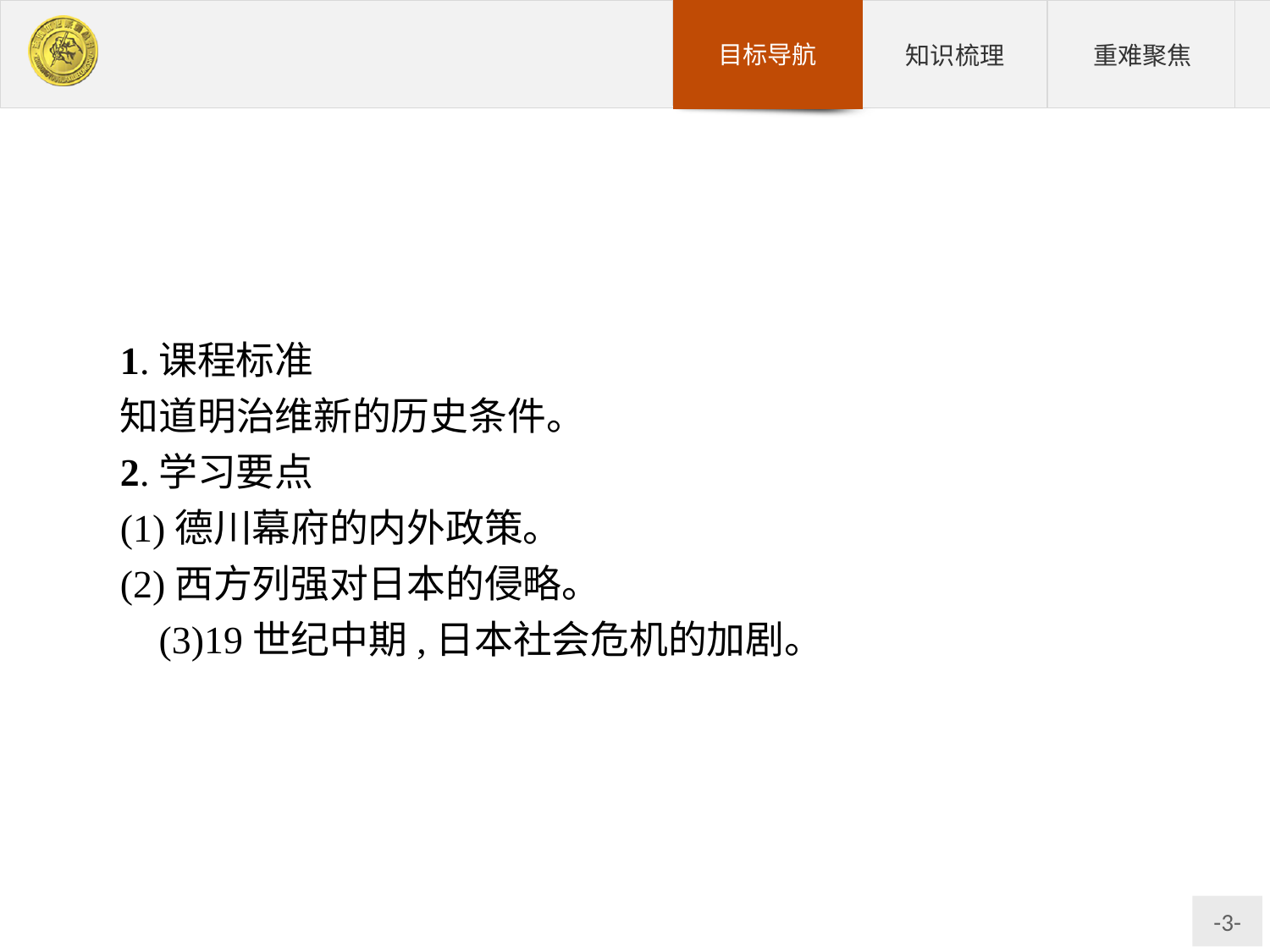

1.课程标准
知道明治维新的历史条件。
2.学习要点
(1)德川幕府的内外政策。
(2)西方列强对日本的侵略。
    (3)19世纪中期,日本社会危机的加剧。